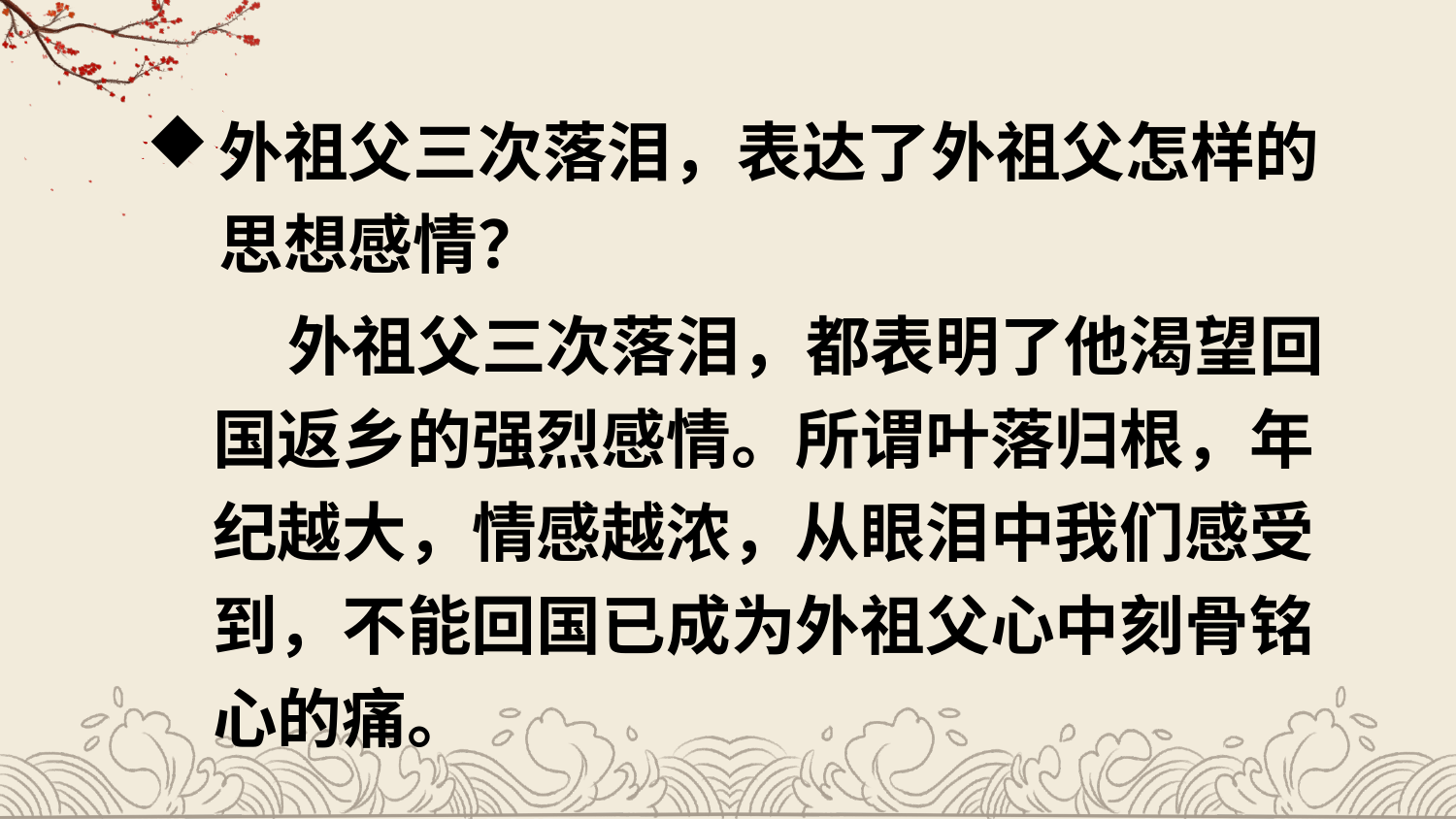

外祖父三次落泪，表达了外祖父怎样的思想感情？
    外祖父三次落泪，都表明了他渴望回国返乡的强烈感情。所谓叶落归根，年纪越大，情感越浓，从眼泪中我们感受到，不能回国已成为外祖父心中刻骨铭心的痛。